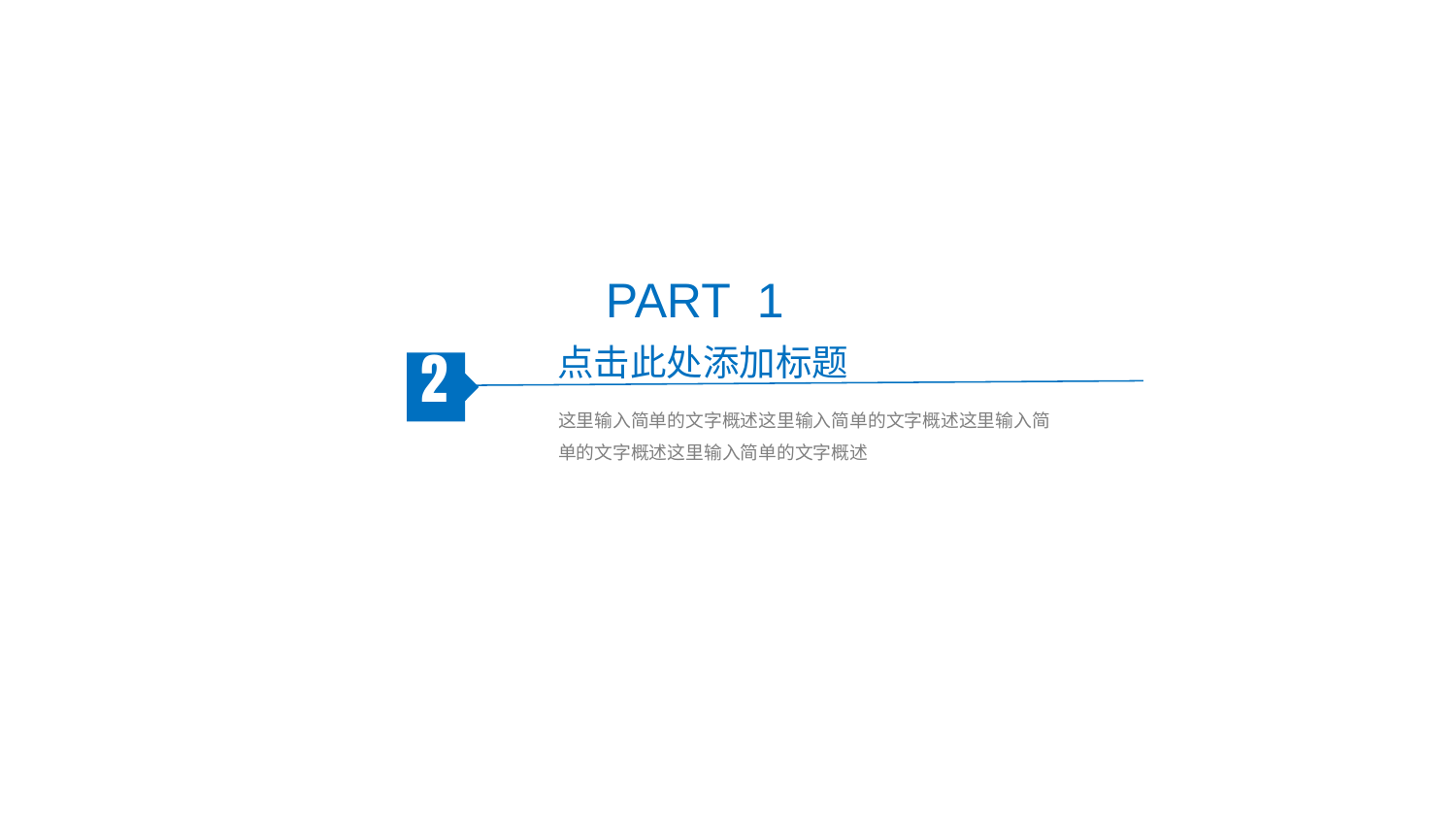

PART  1
点击此处添加标题
2
这里输入简单的文字概述这里输入简单的文字概述这里输入简单的文字概述这里输入简单的文字概述